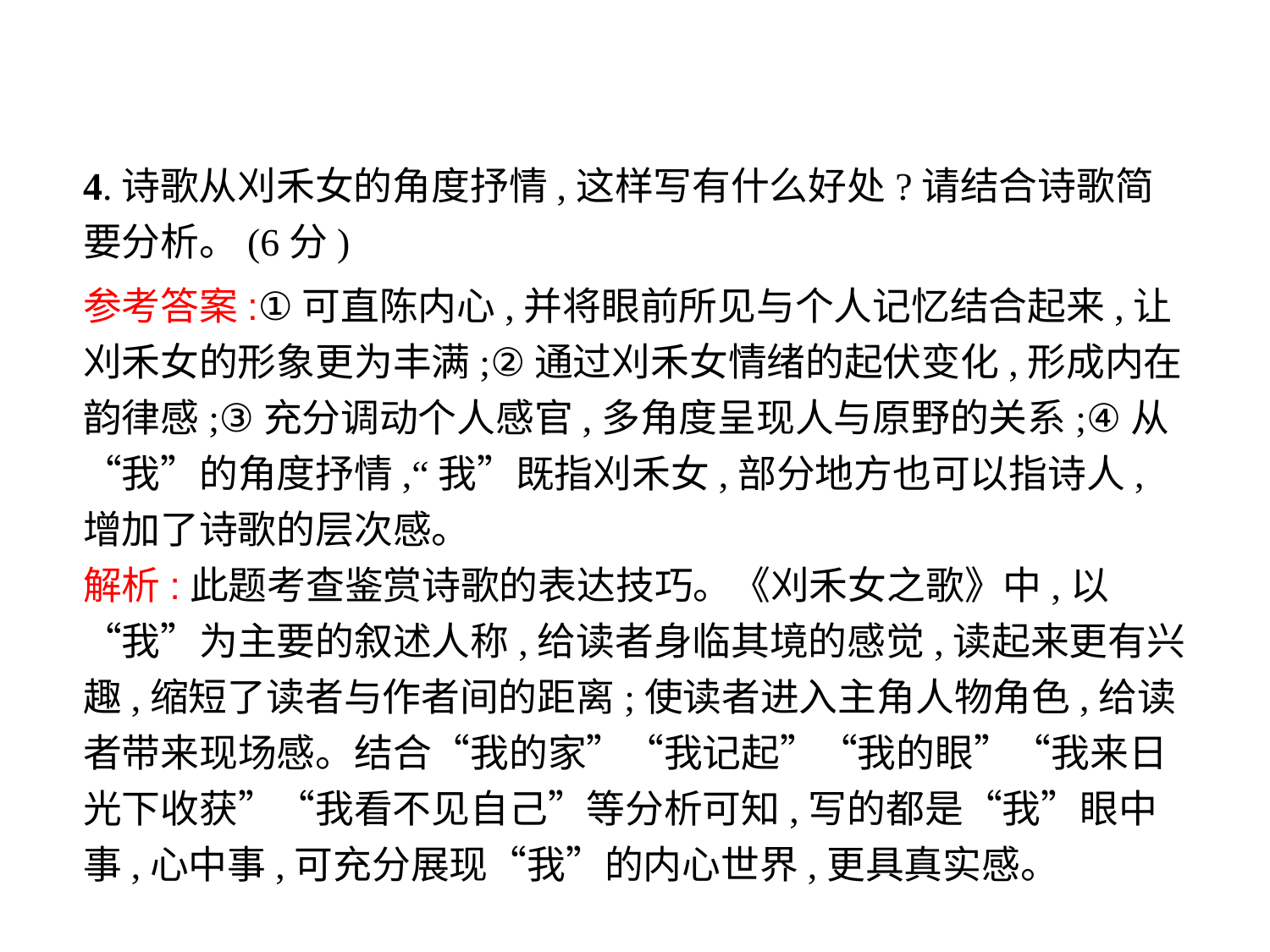

4.诗歌从刈禾女的角度抒情,这样写有什么好处?请结合诗歌简要分析。(6分)
参考答案:①可直陈内心,并将眼前所见与个人记忆结合起来,让刈禾女的形象更为丰满;②通过刈禾女情绪的起伏变化,形成内在韵律感;③充分调动个人感官,多角度呈现人与原野的关系;④从“我”的角度抒情,“我”既指刈禾女,部分地方也可以指诗人,增加了诗歌的层次感。
解析:此题考查鉴赏诗歌的表达技巧。《刈禾女之歌》中,以“我”为主要的叙述人称,给读者身临其境的感觉,读起来更有兴趣,缩短了读者与作者间的距离;使读者进入主角人物角色,给读者带来现场感。结合“我的家”“我记起”“我的眼”“我来日光下收获”“我看不见自己”等分析可知,写的都是“我”眼中事,心中事,可充分展现“我”的内心世界,更具真实感。
-16-